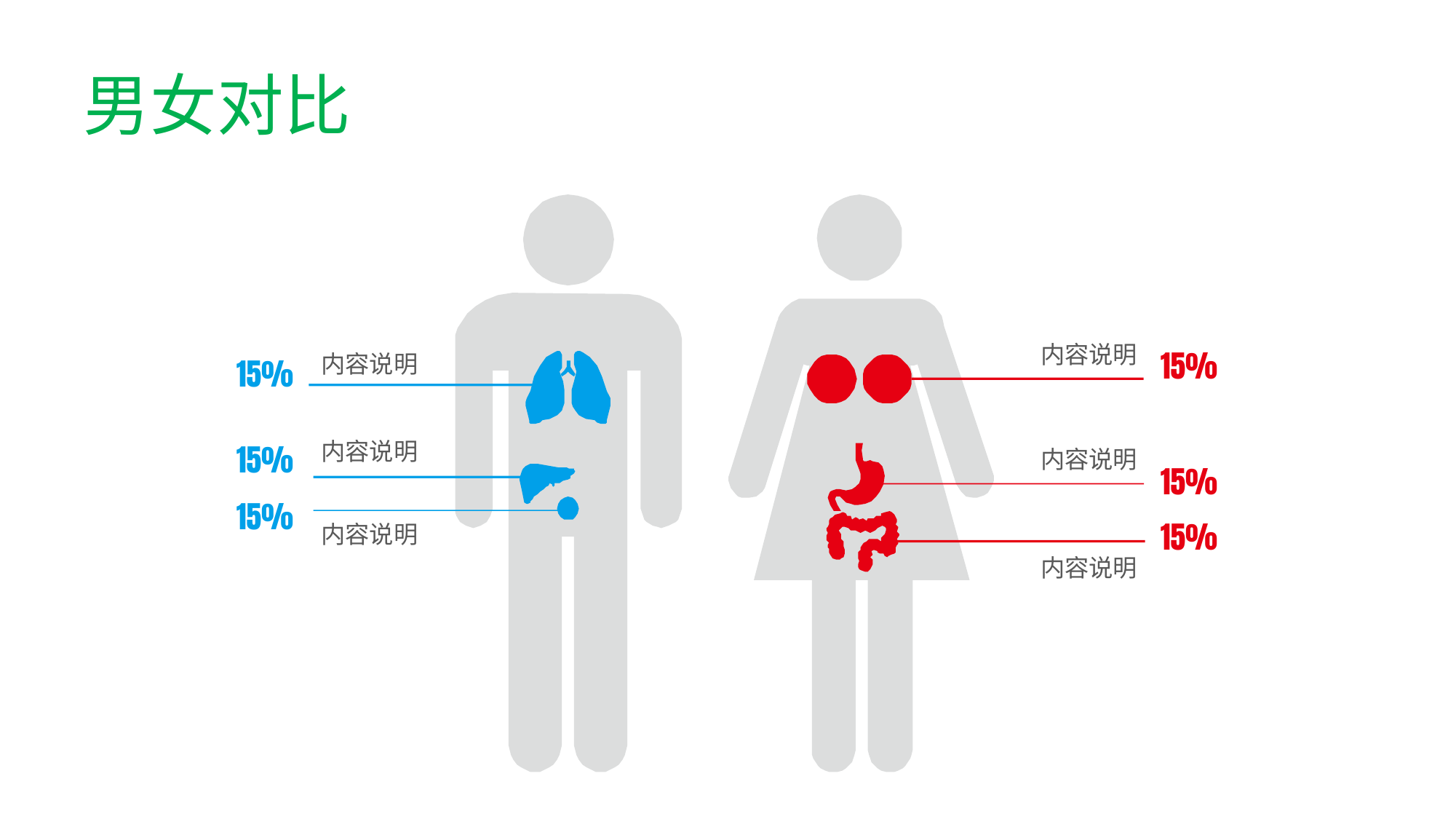

# 男女对比

内容说明
内容说明
15%

15%

内容说明
15%
内容说明

15%

15%

内容说明
15%

内容说明
www.51pptmob an.com 整理发布